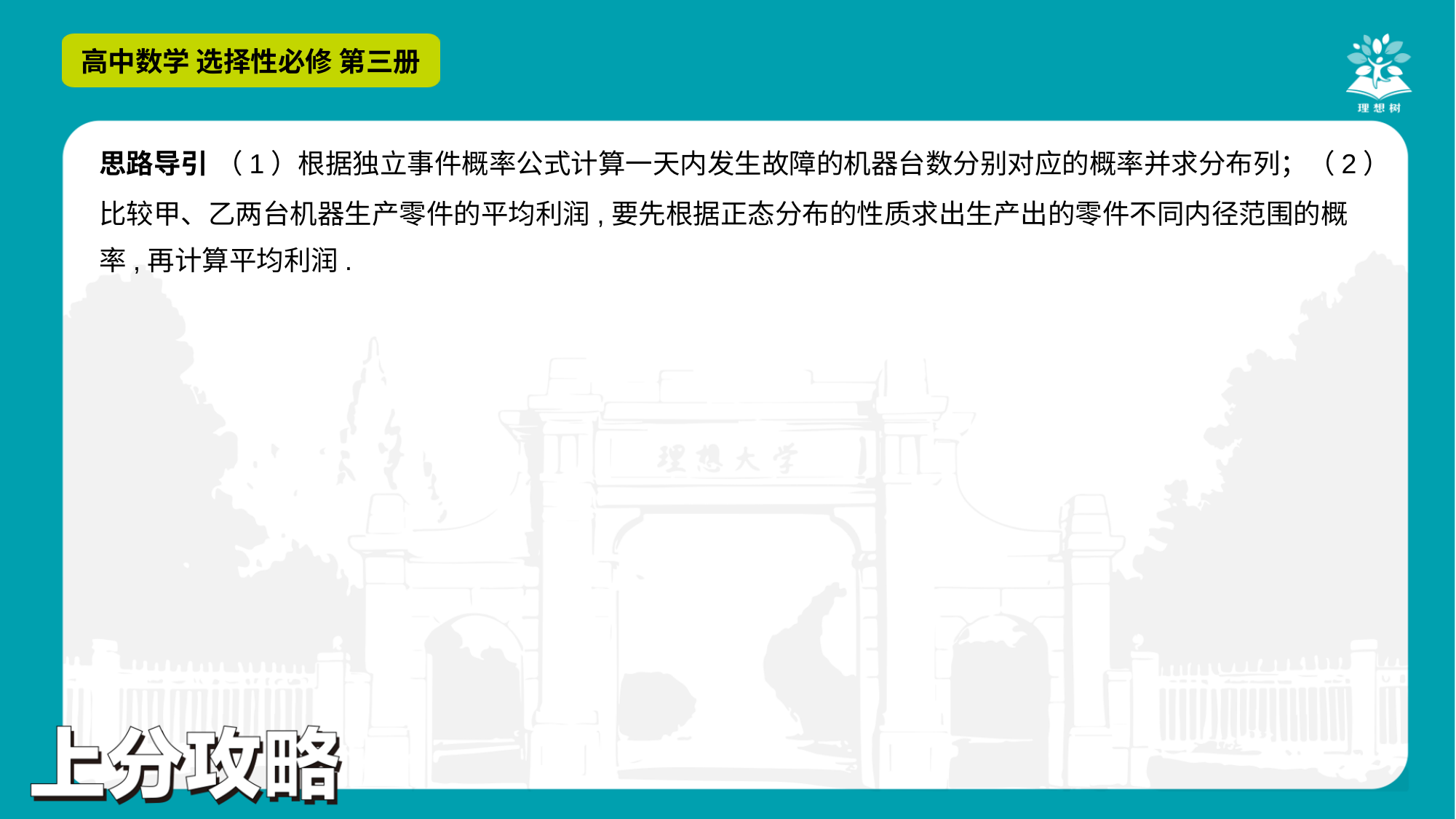

思路导引 （1）根据独立事件概率公式计算一天内发生故障的机器台数分别对应的概率并求分布列；（2）
比较甲、乙两台机器生产零件的平均利润,要先根据正态分布的性质求出生产出的零件不同内径范围的概
率,再计算平均利润.